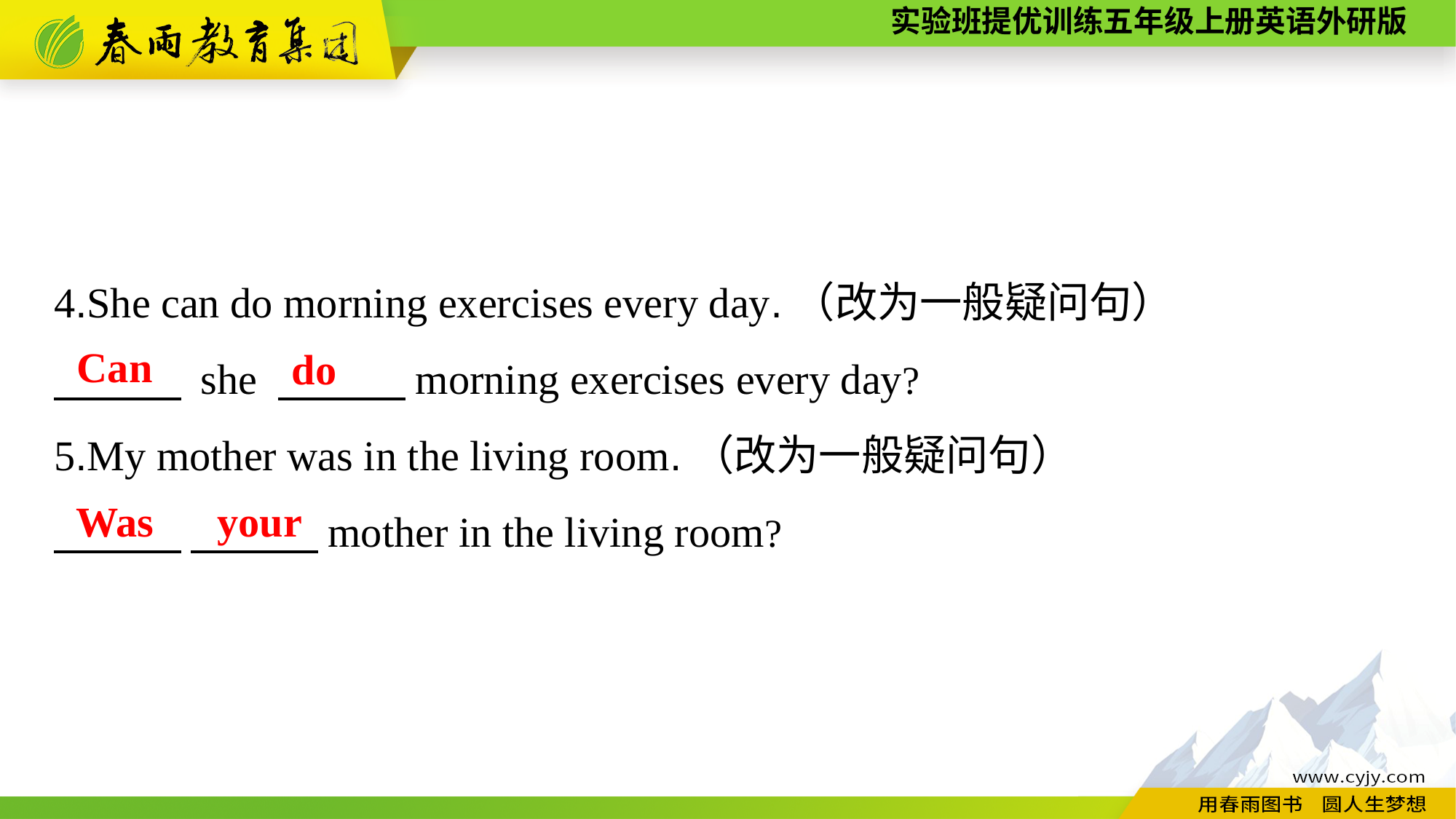

4.She can do morning exercises every day.（改为一般疑问句）
　　　 she 　　　morning exercises every day?
5.My mother was in the living room.（改为一般疑问句）
　　　 　　　mother in the living room?
Can
do
Was      your